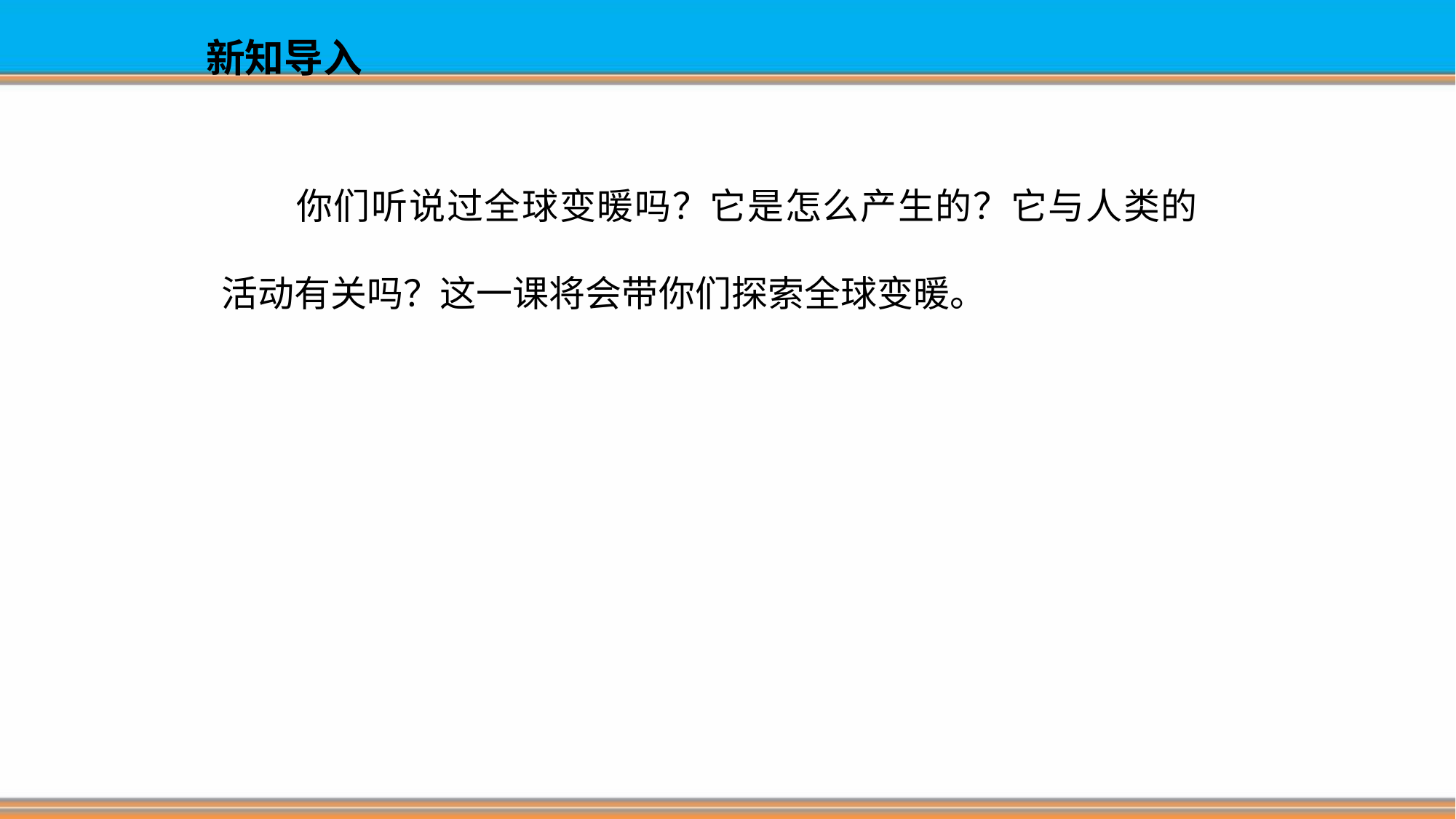

# 新知导入
你们听说过全球变暖吗？它是怎么产生的？它与人类的活动有关吗？这一课将会带你们探索全球变暖。